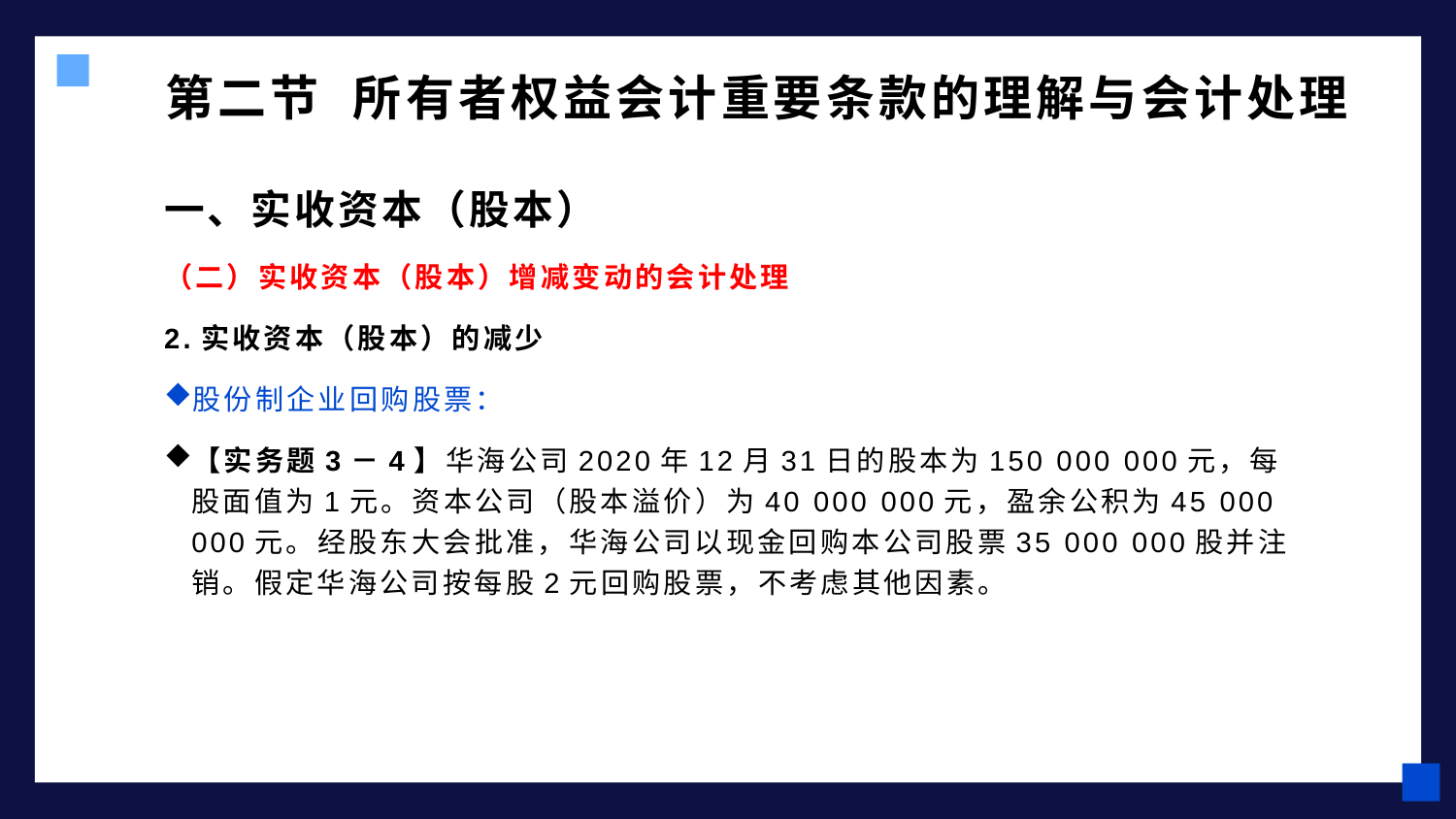

# 第二节  所有者权益会计重要条款的理解与会计处理
一、实收资本（股本）
（二）实收资本（股本）增减变动的会计处理
2.实收资本（股本）的减少
股份制企业回购股票：
【实务题3－4】华海公司2020年12月31日的股本为150 000 000元，每股面值为1元。资本公司（股本溢价）为40 000 000元，盈余公积为45 000 000元。经股东大会批准，华海公司以现金回购本公司股票35 000 000股并注销。假定华海公司按每股2元回购股票，不考虑其他因素。